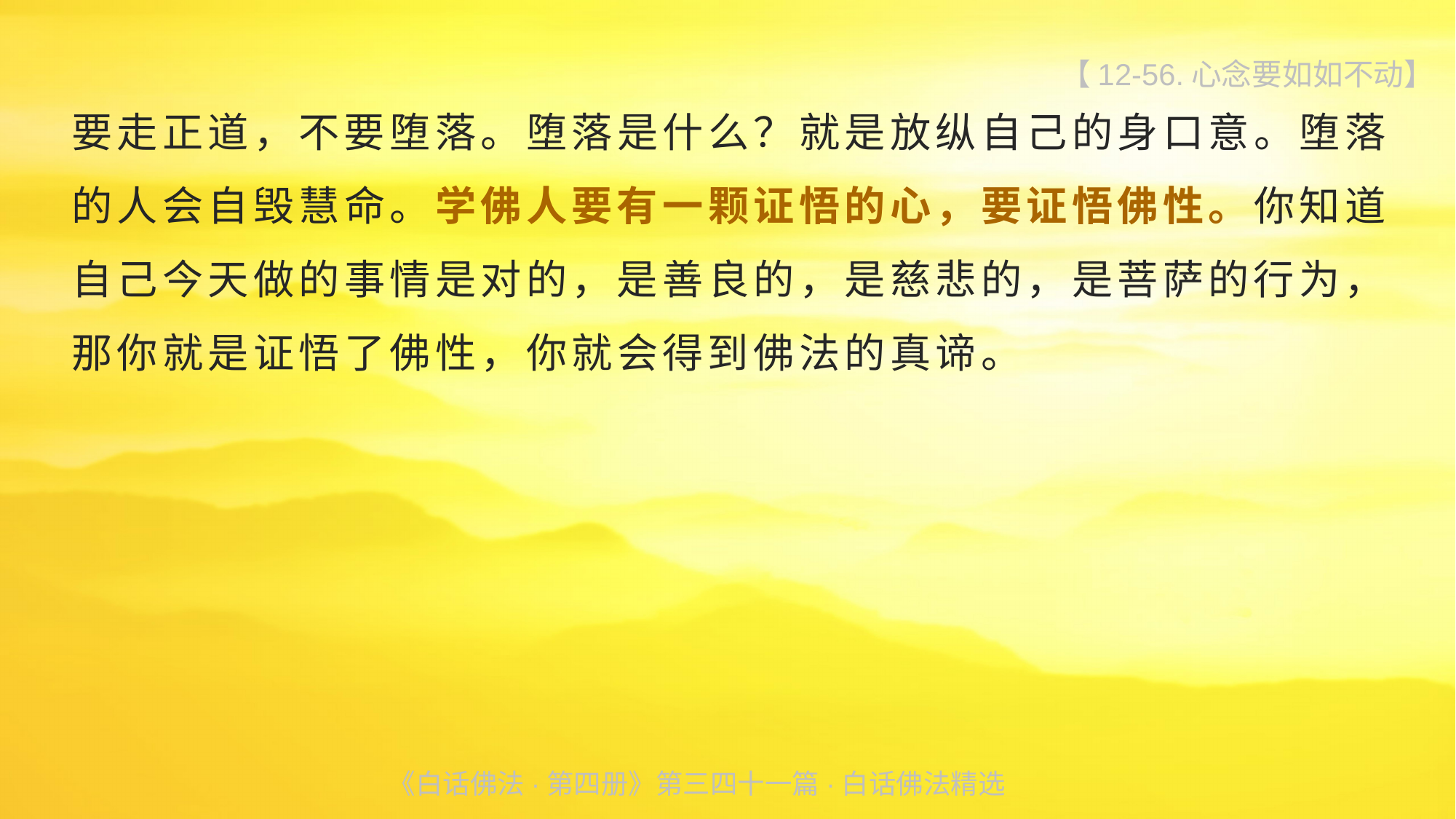

【12-56.心念要如如不动】
要走正道，不要堕落。堕落是什么？就是放纵自己的身口意。堕落的人会自毁慧命。学佛人要有一颗证悟的心，要证悟佛性。你知道自己今天做的事情是对的，是善良的，是慈悲的，是菩萨的行为，那你就是证悟了佛性，你就会得到佛法的真谛。

《白话佛法·第四册》第三四十一篇·白话佛法精选